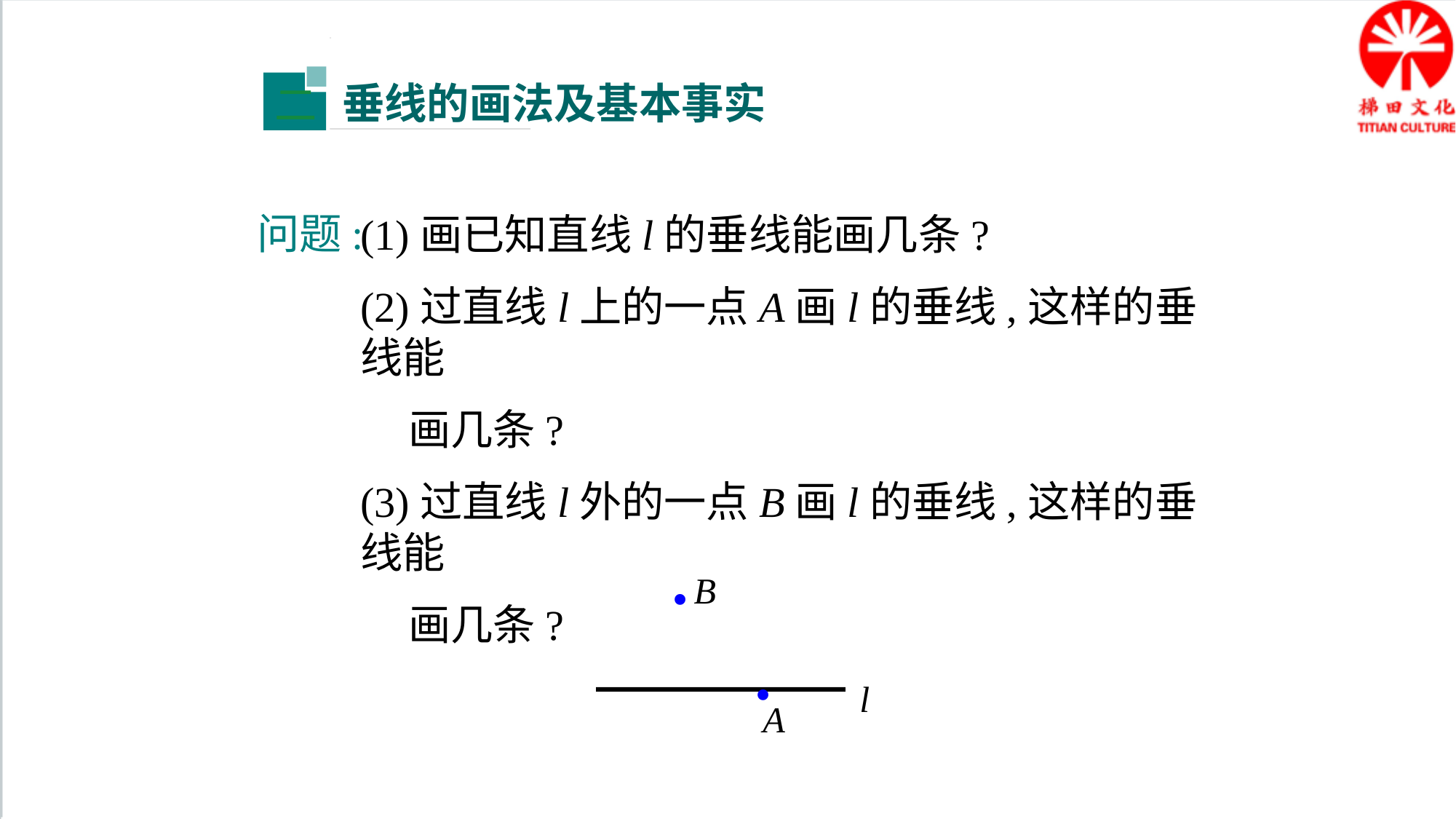

垂线的画法及基本事实
二

问题:

(1)画已知直线l的垂线能画几条?
(2)过直线l上的一点A画l的垂线,这样的垂线能
    画几条?
(3)过直线l外的一点B画l的垂线,这样的垂线能
    画几条?
.B
 l

A
.